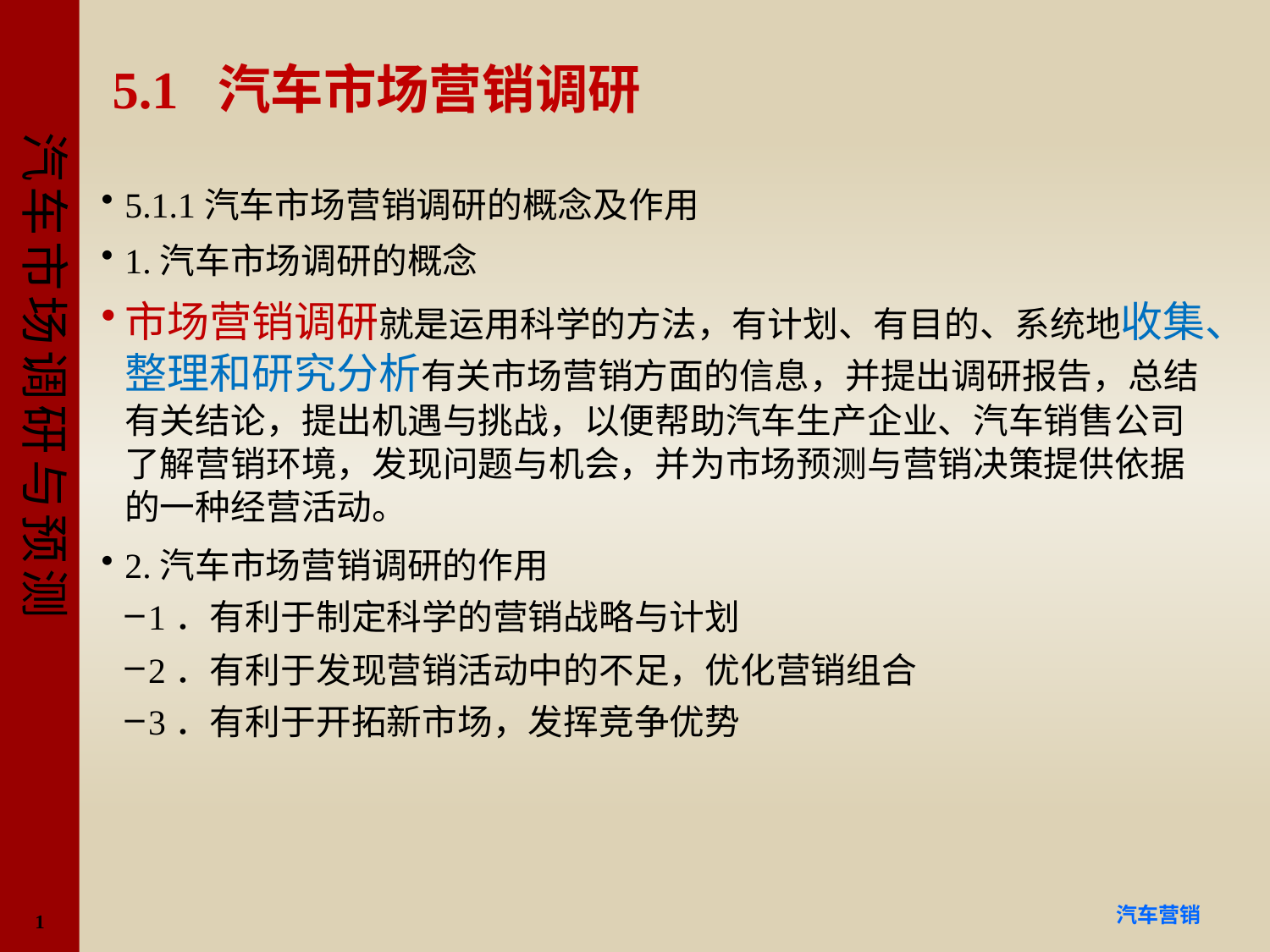

# 5.1  汽车市场营销调研
5.1.1汽车市场营销调研的概念及作用
1.汽车市场调研的概念
市场营销调研就是运用科学的方法，有计划、有目的、系统地收集、整理和研究分析有关市场营销方面的信息，并提出调研报告，总结有关结论，提出机遇与挑战，以便帮助汽车生产企业、汽车销售公司了解营销环境，发现问题与机会，并为市场预测与营销决策提供依据的一种经营活动。
2.汽车市场营销调研的作用
1．有利于制定科学的营销战略与计划
2．有利于发现营销活动中的不足，优化营销组合
3．有利于开拓新市场，发挥竞争优势

1